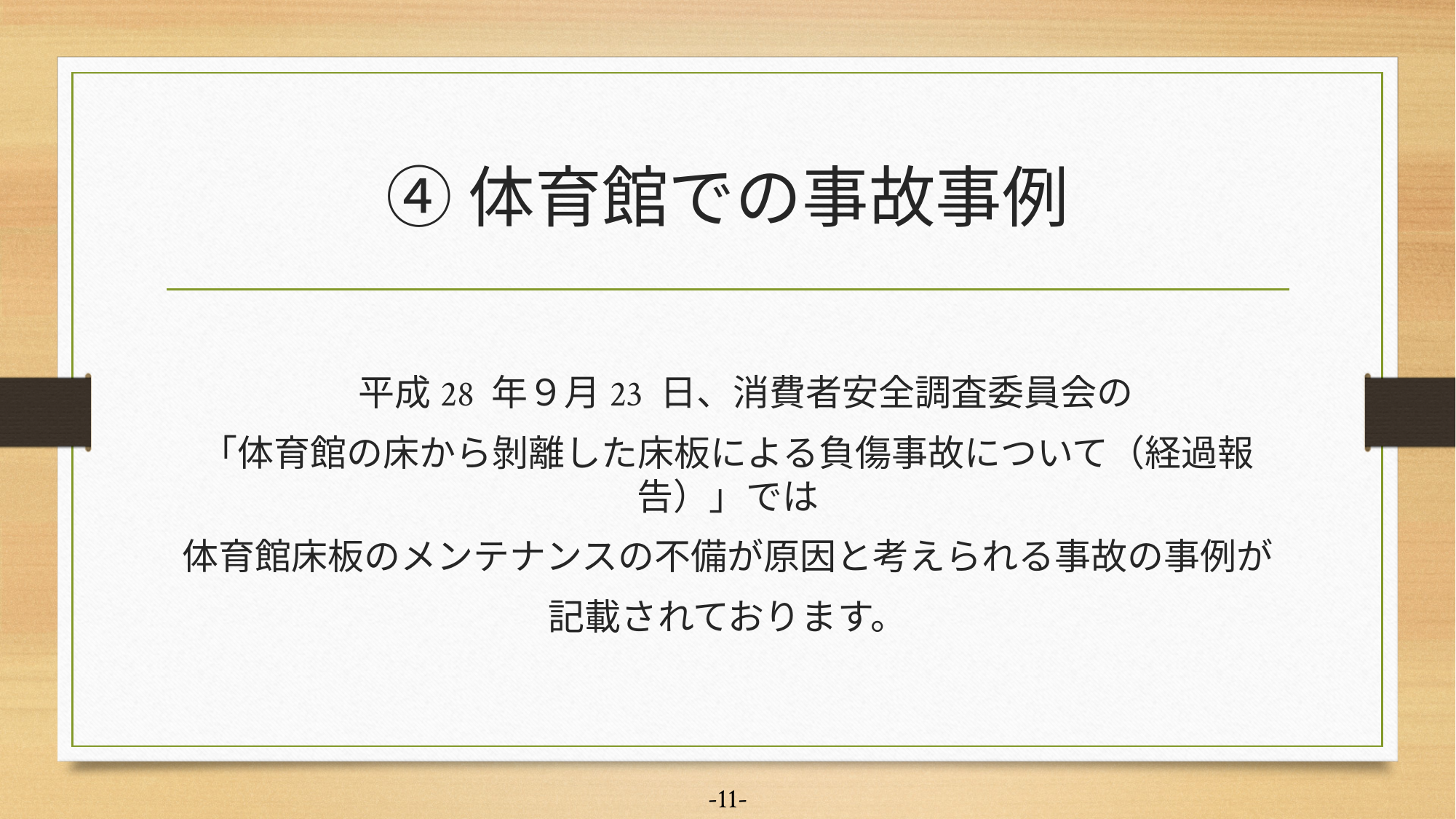

# ④体育館での事故事例
　平成28 年９月23 日、消費者安全調査委員会の
「体育館の床から剝離した床板による負傷事故について（経過報告）」では
体育館床板のメンテナンスの不備が原因と考えられる事故の事例が
記載されております。
-11-